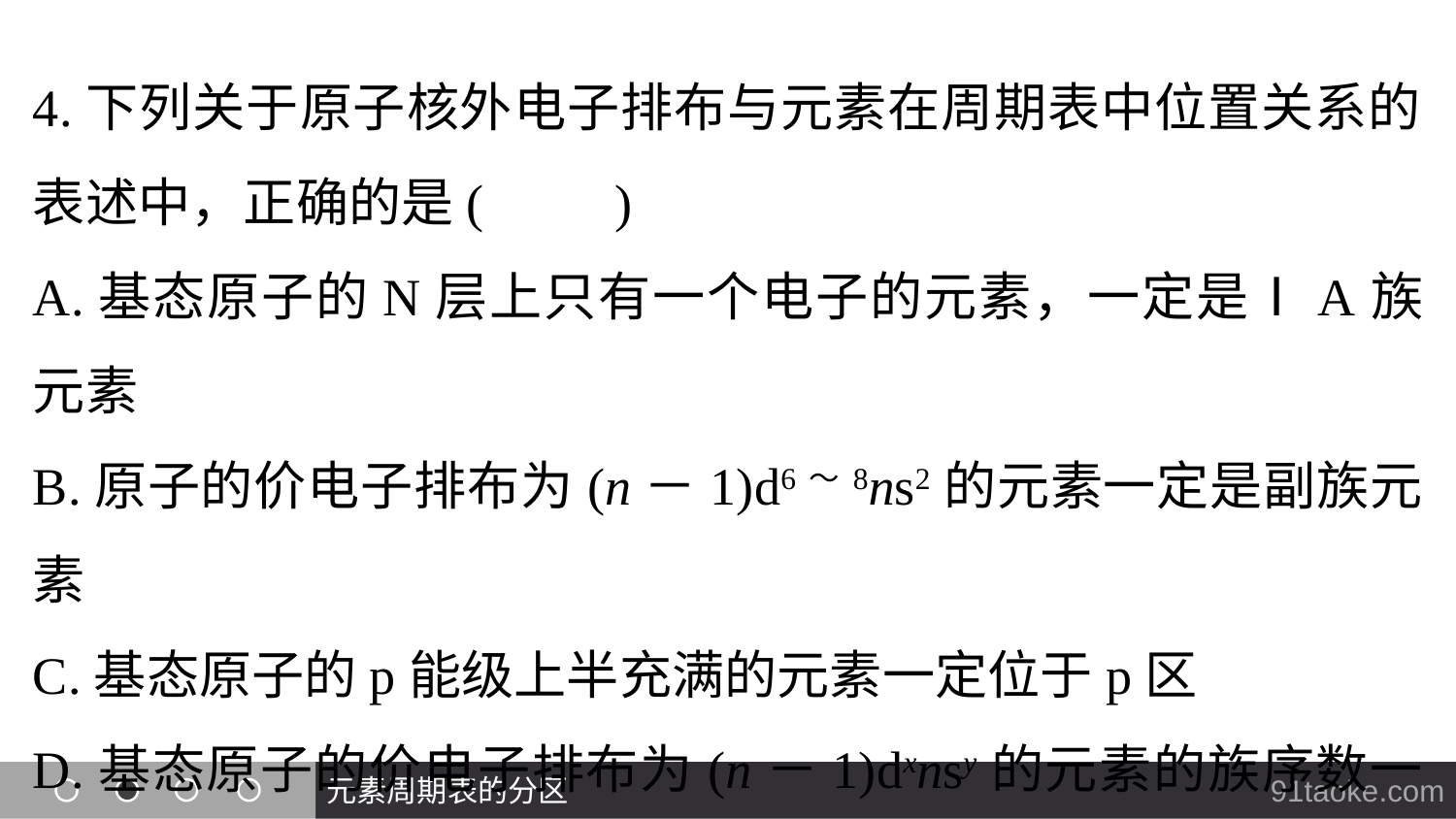

4.下列关于原子核外电子排布与元素在周期表中位置关系的表述中，正确的是(　　)
A.基态原子的N层上只有一个电子的元素，一定是ⅠA族元素
B.原子的价电子排布为(n－1)d6～8ns2的元素一定是副族元素
C.基态原子的p能级上半充满的元素一定位于p区
D.基态原子的价电子排布为(n－1)dxnsy的元素的族序数一定
    为x＋y